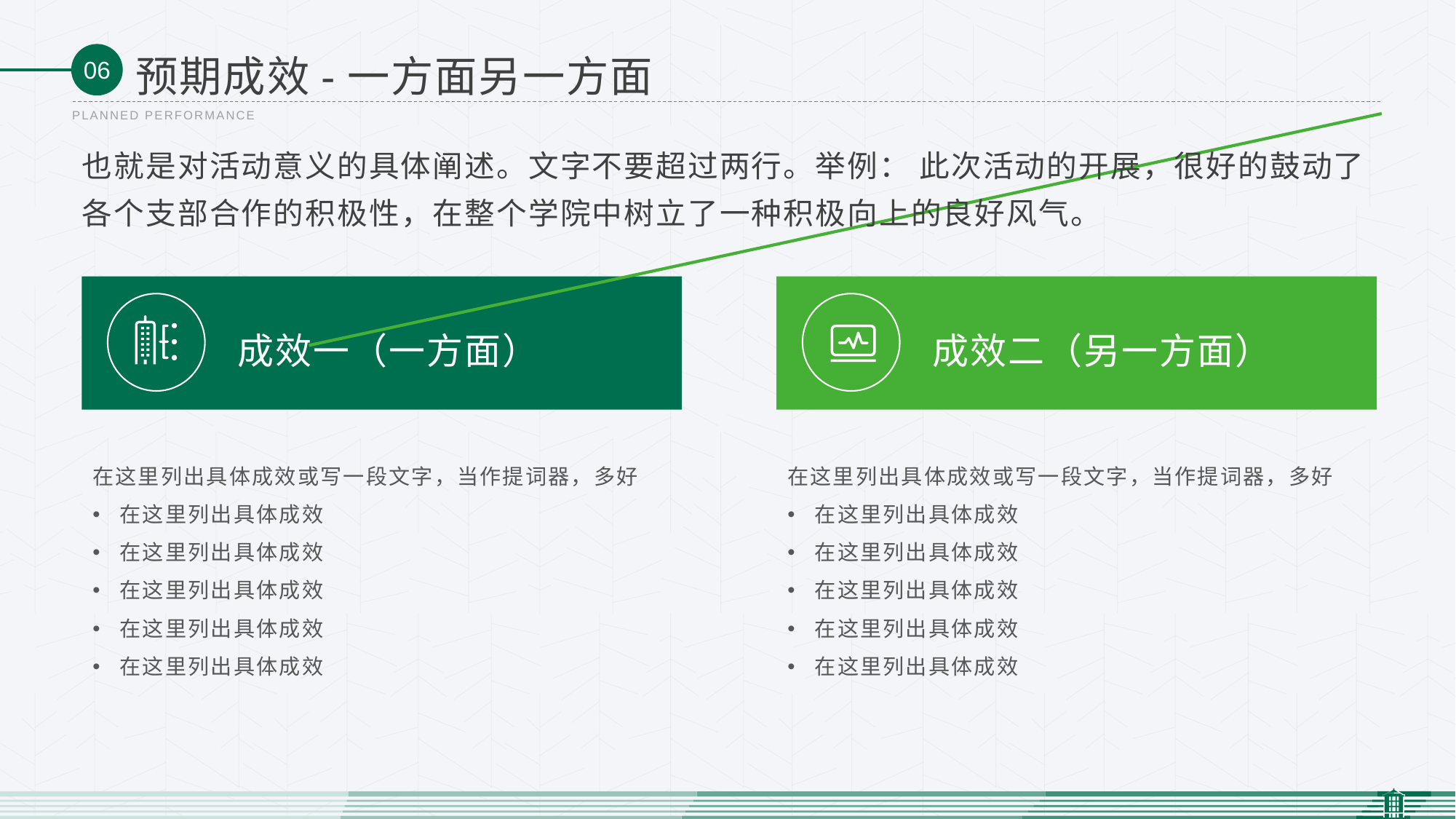

预期成效-一方面另一方面
PLANNED PERFORMANCE
也就是对活动意义的具体阐述。文字不要超过两行。举例： 此次活动的开展，很好的鼓动了各个支部合作的积极性，在整个学院中树立了一种积极向上的良好风气。
成效一（一方面）
成效二（另一方面）

在这里列出具体成效或写一段文字，当作提词器，多好
在这里列出具体成效
在这里列出具体成效
在这里列出具体成效
在这里列出具体成效
在这里列出具体成效
在这里列出具体成效或写一段文字，当作提词器，多好
在这里列出具体成效
在这里列出具体成效
在这里列出具体成效
在这里列出具体成效
在这里列出具体成效